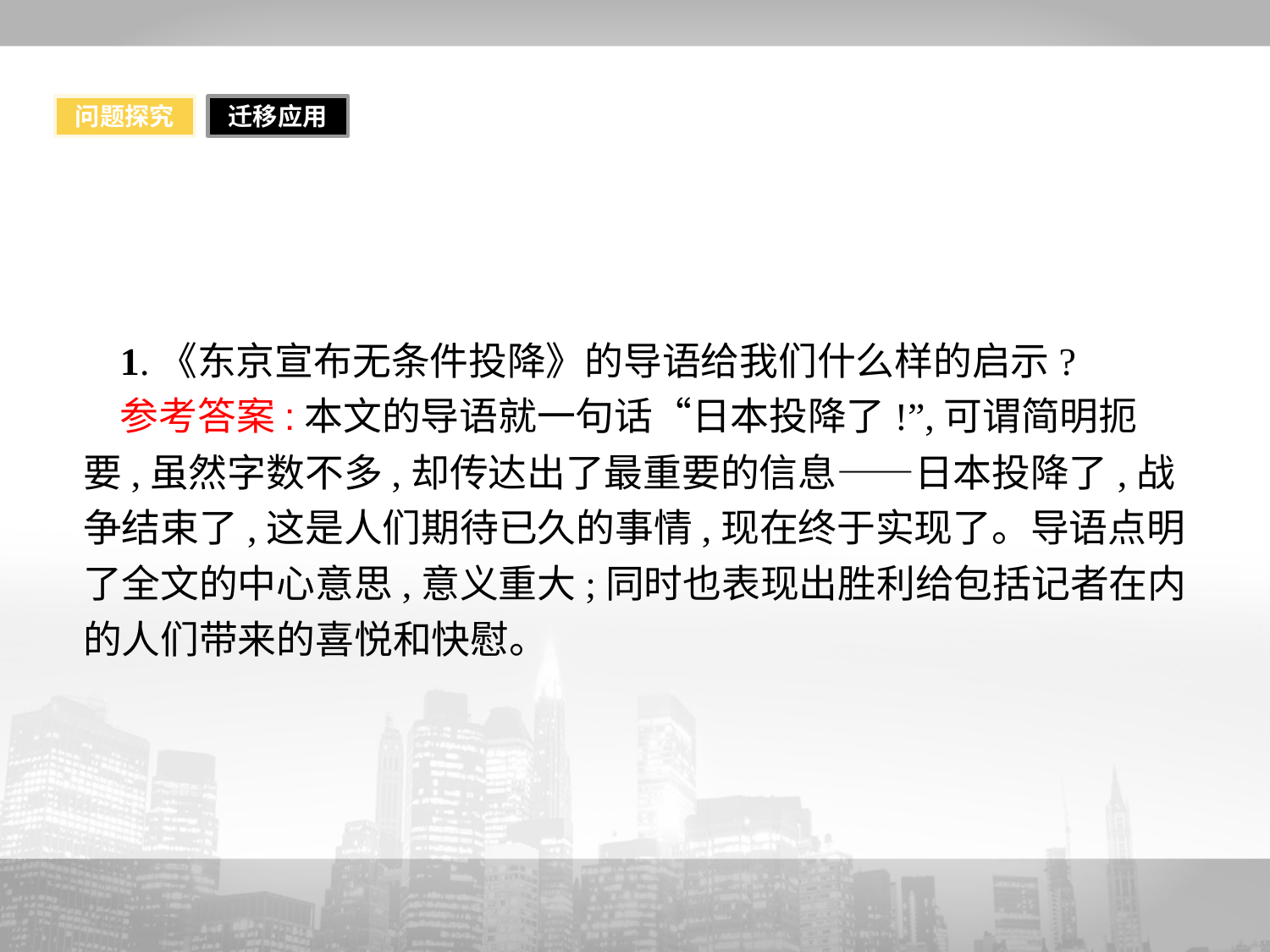

问题探究
迁移应用
1.《东京宣布无条件投降》的导语给我们什么样的启示?
参考答案:本文的导语就一句话“日本投降了!”,可谓简明扼要,虽然字数不多,却传达出了最重要的信息——日本投降了,战争结束了,这是人们期待已久的事情,现在终于实现了。导语点明了全文的中心意思,意义重大;同时也表现出胜利给包括记者在内的人们带来的喜悦和快慰。